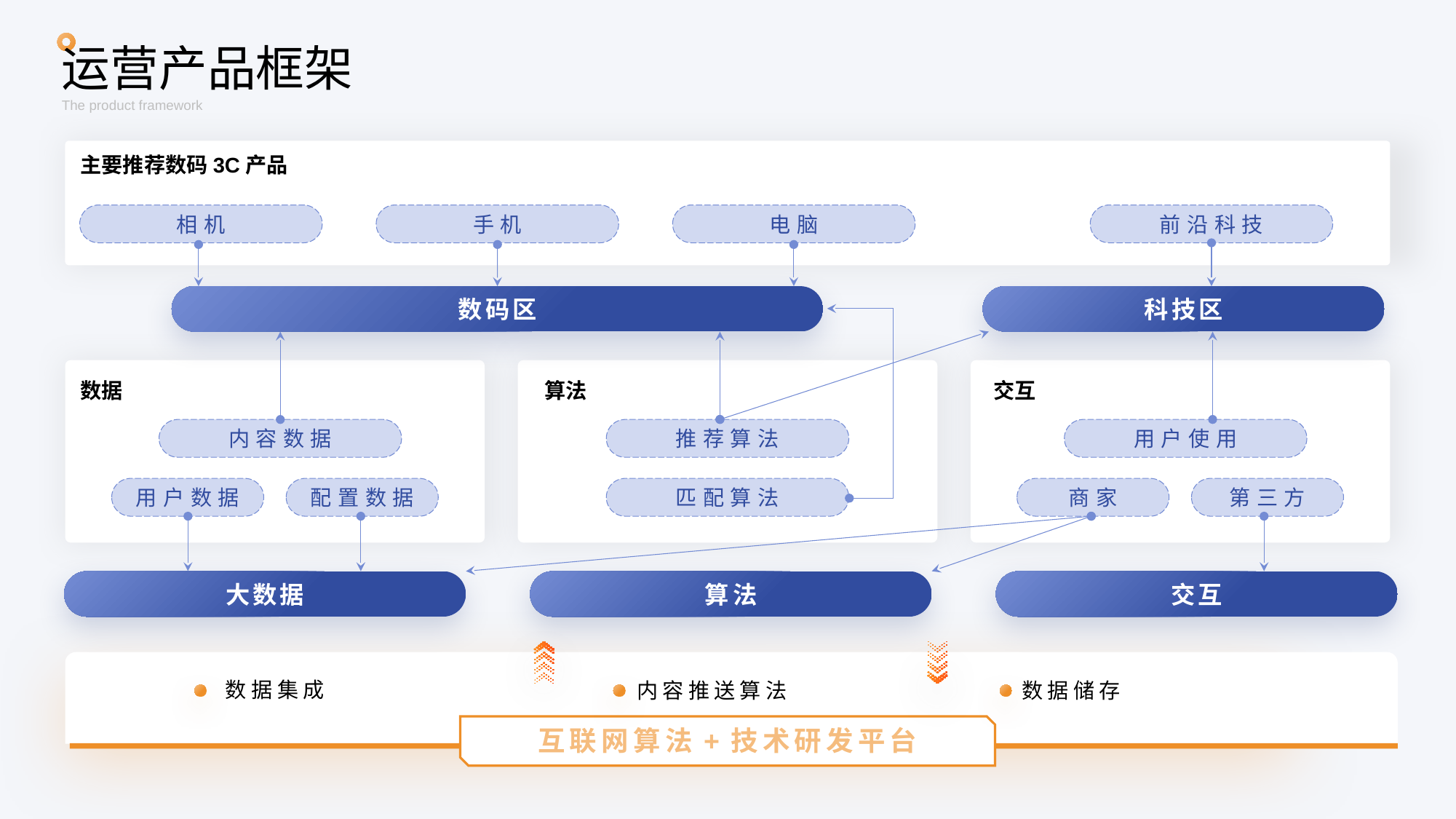

运营产品框架
The product framework

主要推荐数码3C产品
相机
手机
电脑
前沿科技
数码区
科技区

数据
算法
交互
内容数据
推荐算法
用户使用
用户数据
配置数据
匹配算法
商家
第三方
大数据
算法
交互

数据集成
内容推送算法
数据储存

互联网算法+技术研发平台